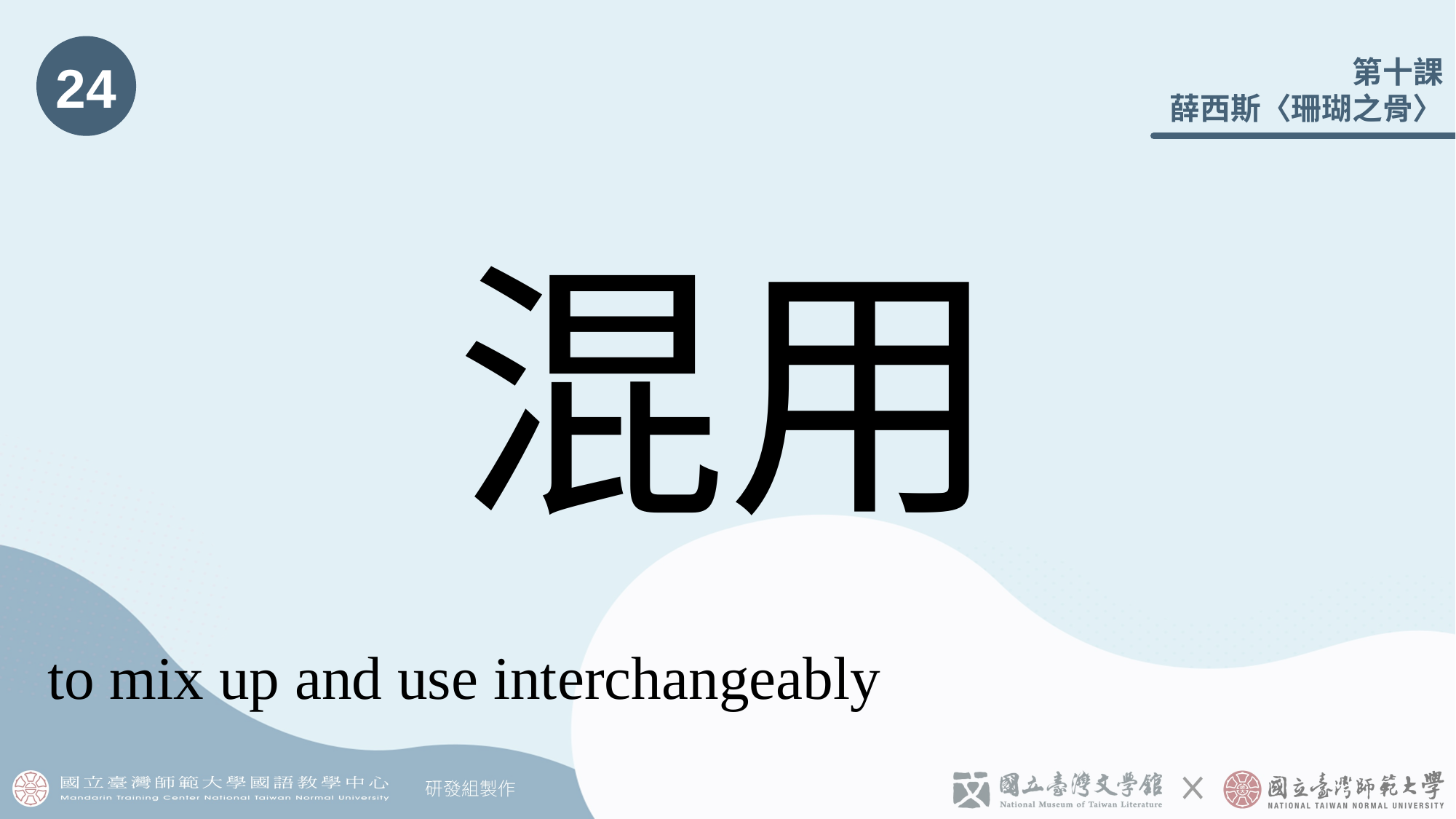

24
# 混用
to mix up and use interchangeably